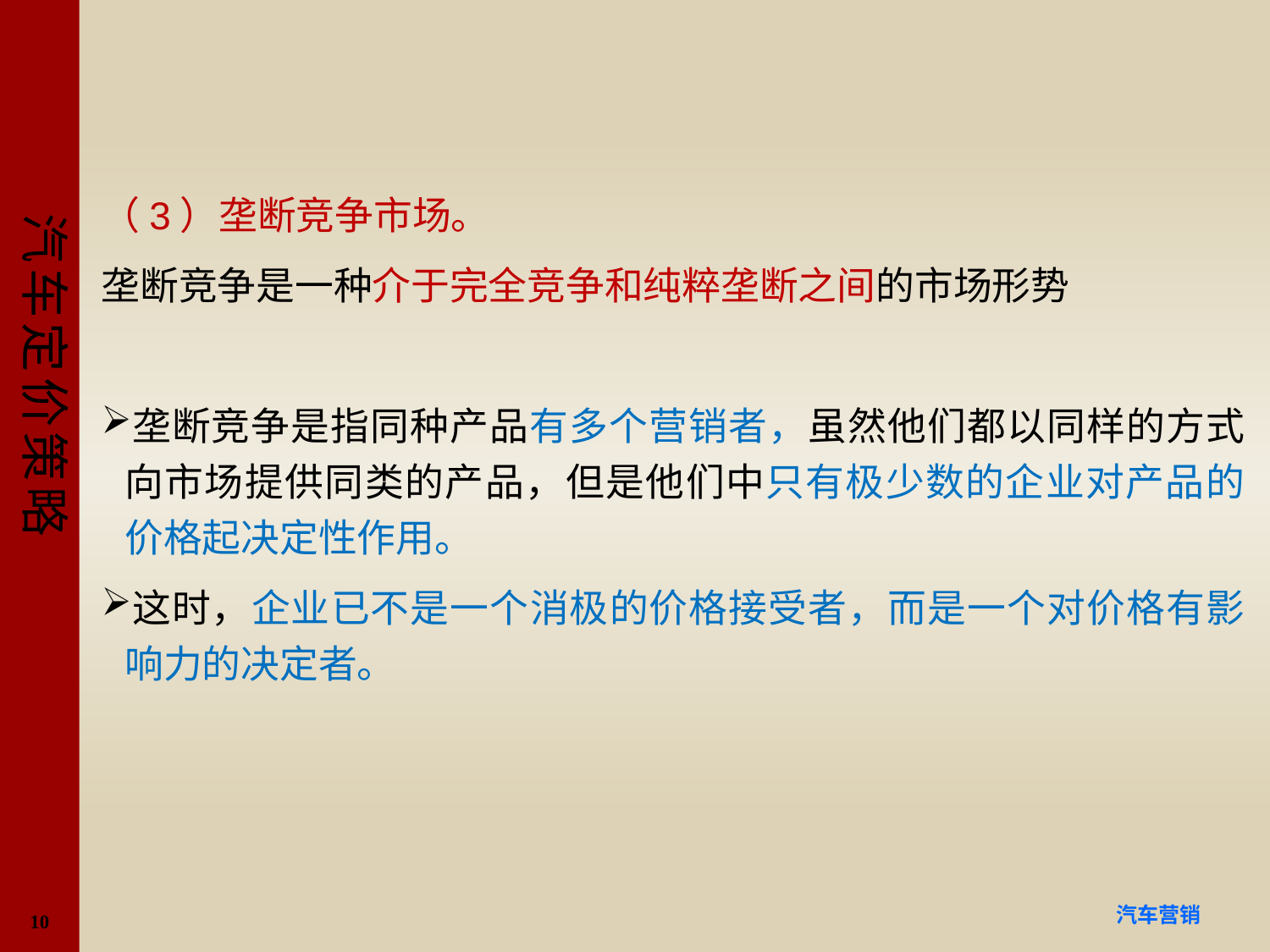

#
（3）垄断竞争市场。
垄断竞争是一种介于完全竞争和纯粹垄断之间的市场形势

垄断竞争是指同种产品有多个营销者，虽然他们都以同样的方式向市场提供同类的产品，但是他们中只有极少数的企业对产品的价格起决定性作用。
这时，企业已不是一个消极的价格接受者，而是一个对价格有影响力的决定者。

10